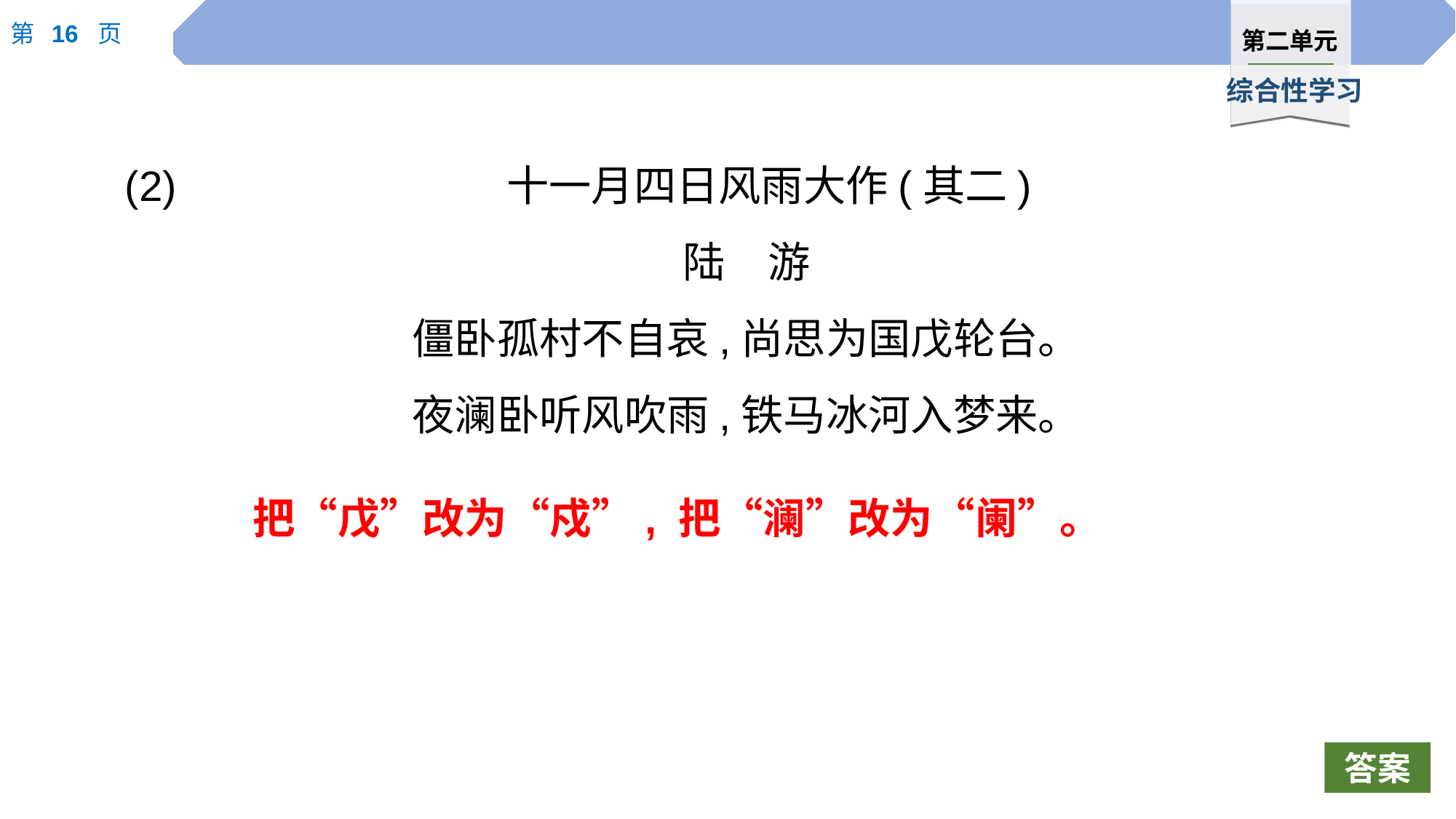

(2)		           十一月四日风雨大作(其二)
陆　游
僵卧孤村不自哀,尚思为国戊轮台。
夜澜卧听风吹雨,铁马冰河入梦来。

把“戊”改为“戍”, 把“澜”改为“阑”。
答案